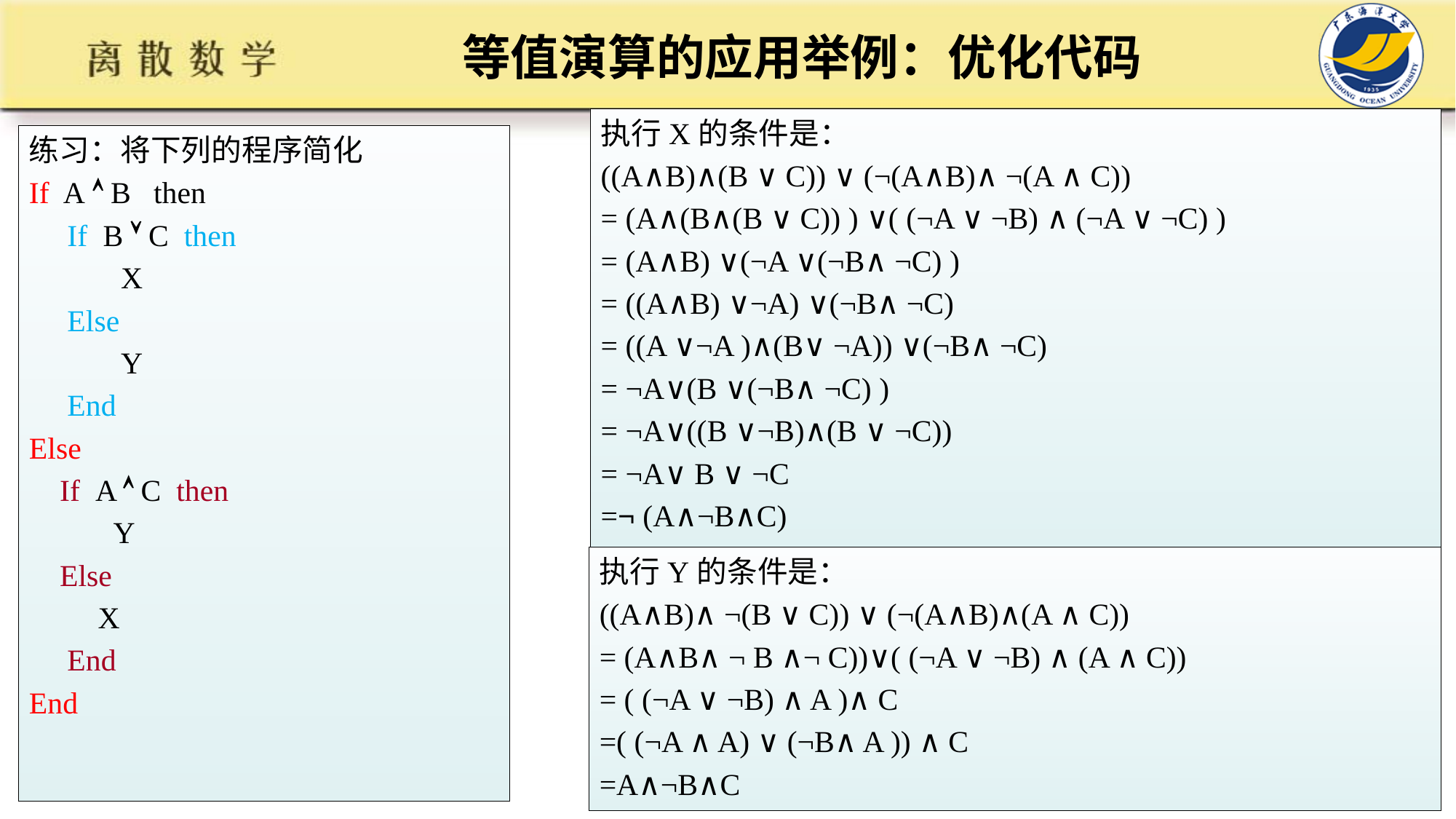

# 等值演算的应用举例：优化代码
执行X的条件是：
((A∧B)∧(B ∨ C)) ∨ (¬(A∧B)∧ ¬(A ∧ C))
= (A∧(B∧(B ∨ C)) ) ∨( (¬A ∨ ¬B) ∧ (¬A ∨ ¬C) )
= (A∧B) ∨(¬A ∨(¬B∧ ¬C) )
= ((A∧B) ∨¬A) ∨(¬B∧ ¬C)
= ((A ∨¬A )∧(B∨ ¬A)) ∨(¬B∧ ¬C)
= ¬A∨(B ∨(¬B∧ ¬C) )
= ¬A∨((B ∨¬B)∧(B ∨ ¬C))
= ¬A∨ B ∨ ¬C
=¬ (A∧¬B∧C)

练习：将下列的程序简化
If  A ∧ B   then
     If  B ∨ C  then
            X
     Else
            Y
     End
Else
    If  A ∧ C  then
           Y
    Else
         X
     End
End

执行Y的条件是：
((A∧B)∧ ¬(B ∨ C)) ∨ (¬(A∧B)∧(A ∧ C))
= (A∧B∧ ¬ B ∧¬ C))∨( (¬A ∨ ¬B) ∧ (A ∧ C))
= ( (¬A ∨ ¬B) ∧ A )∧ C
=( (¬A ∧ A) ∨ (¬B∧ A )) ∧ C
=A∧¬B∧C